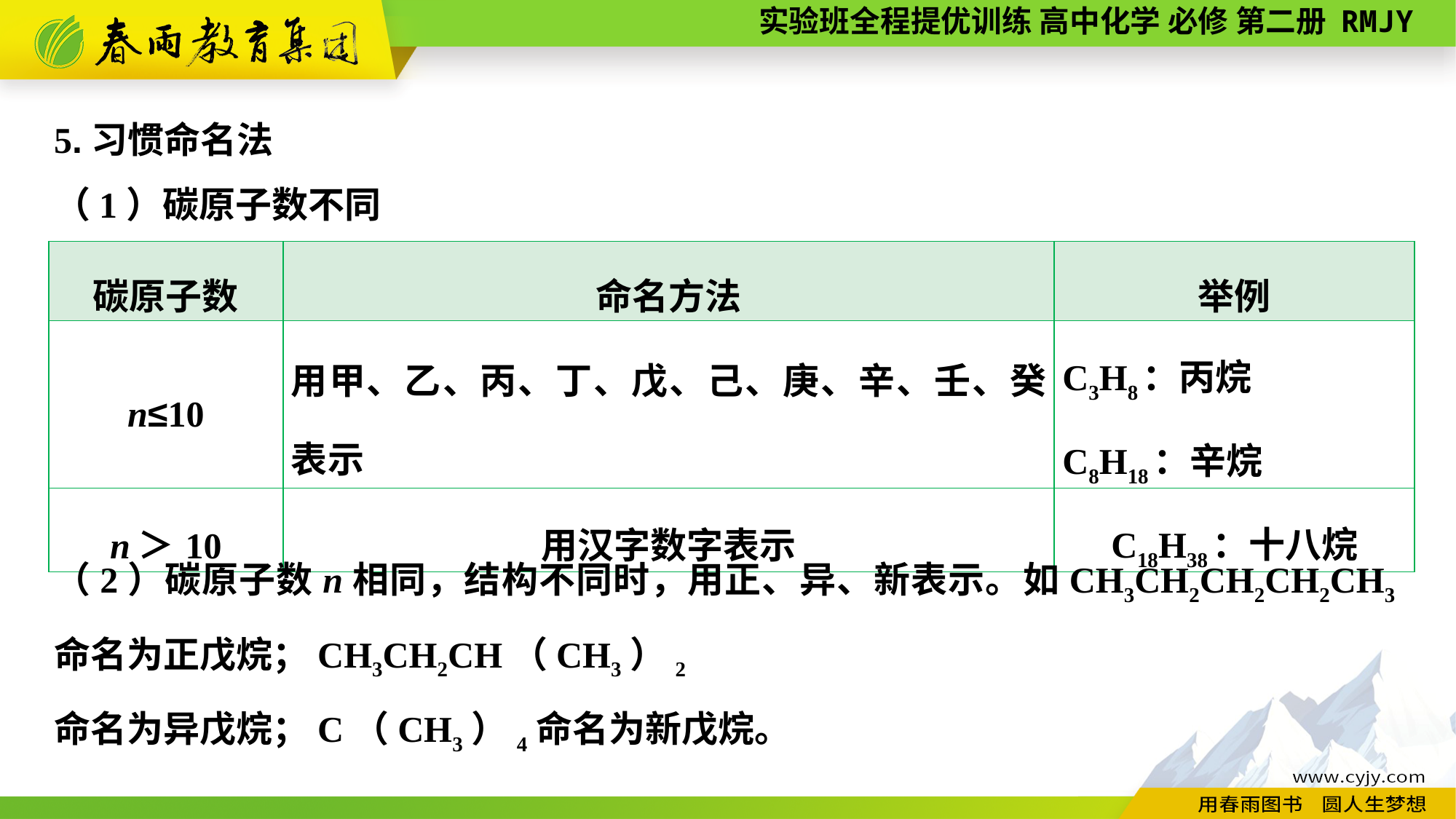

5.习惯命名法
（1）碳原子数不同
| 碳原子数 | 命名方法 | 举例 |
| --- | --- | --- |
| n≤10 | 用甲、乙、丙、丁、戊、己、庚、辛、壬、癸表示 | C3H8：丙烷 C8H18：辛烷 |
| n＞10 | 用汉字数字表示 | C18H38：十八烷 |
（2）碳原子数n相同，结构不同时，用正、异、新表示。如CH3CH2CH2CH2CH3命名为正戊烷；CH3CH2CH（CH3）2
命名为异戊烷；C（CH3）4命名为新戊烷。